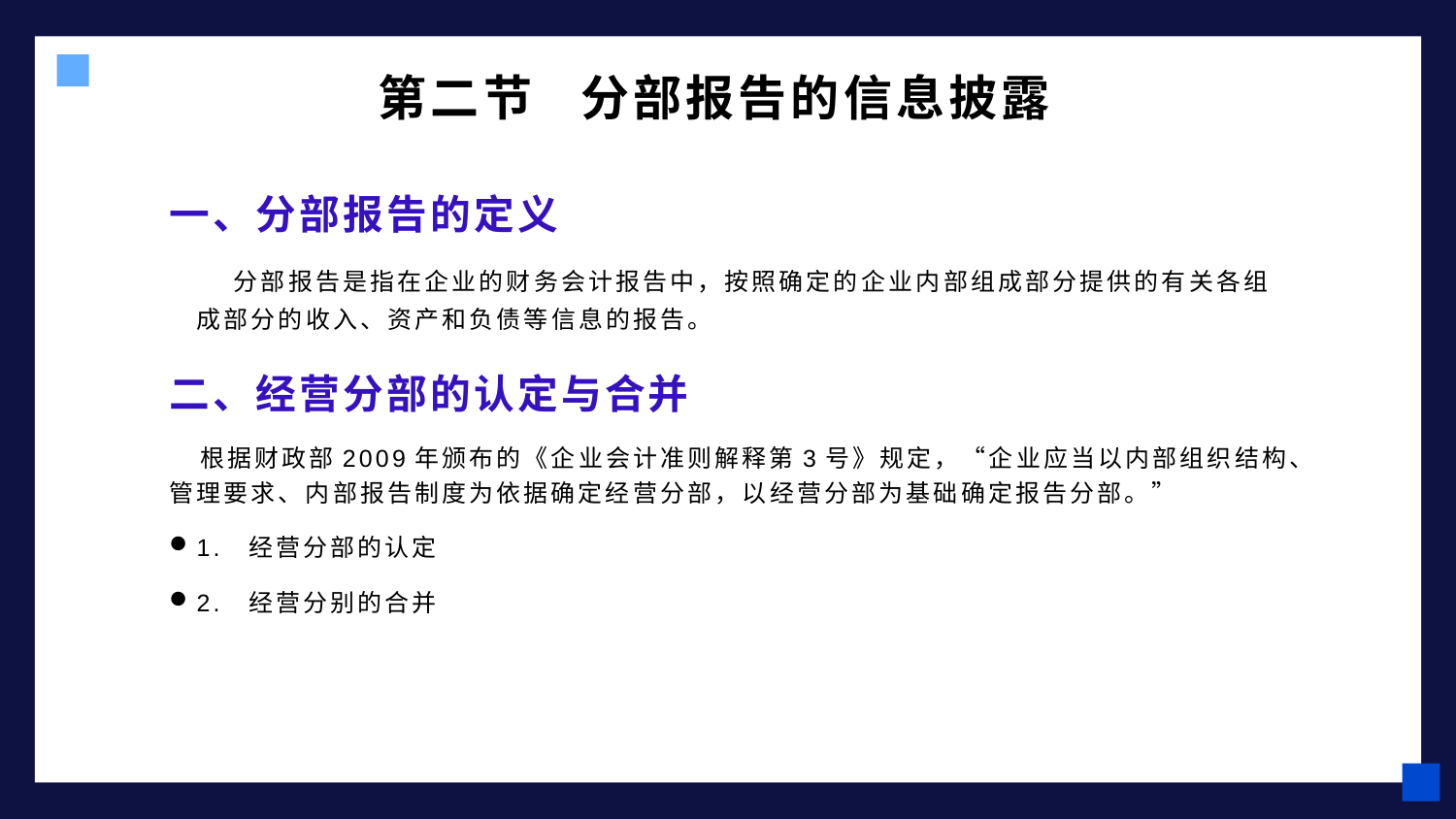

# 第二节   分部报告的信息披露
一、分部报告的定义
       分部报告是指在企业的财务会计报告中，按照确定的企业内部组成部分提供的有关各组成部分的收入、资产和负债等信息的报告。
二、经营分部的认定与合并
   根据财政部2009年颁布的《企业会计准则解释第3号》规定，“企业应当以内部组织结构、管理要求、内部报告制度为依据确定经营分部，以经营分部为基础确定报告分部。”
1.  经营分部的认定
2.  经营分别的合并